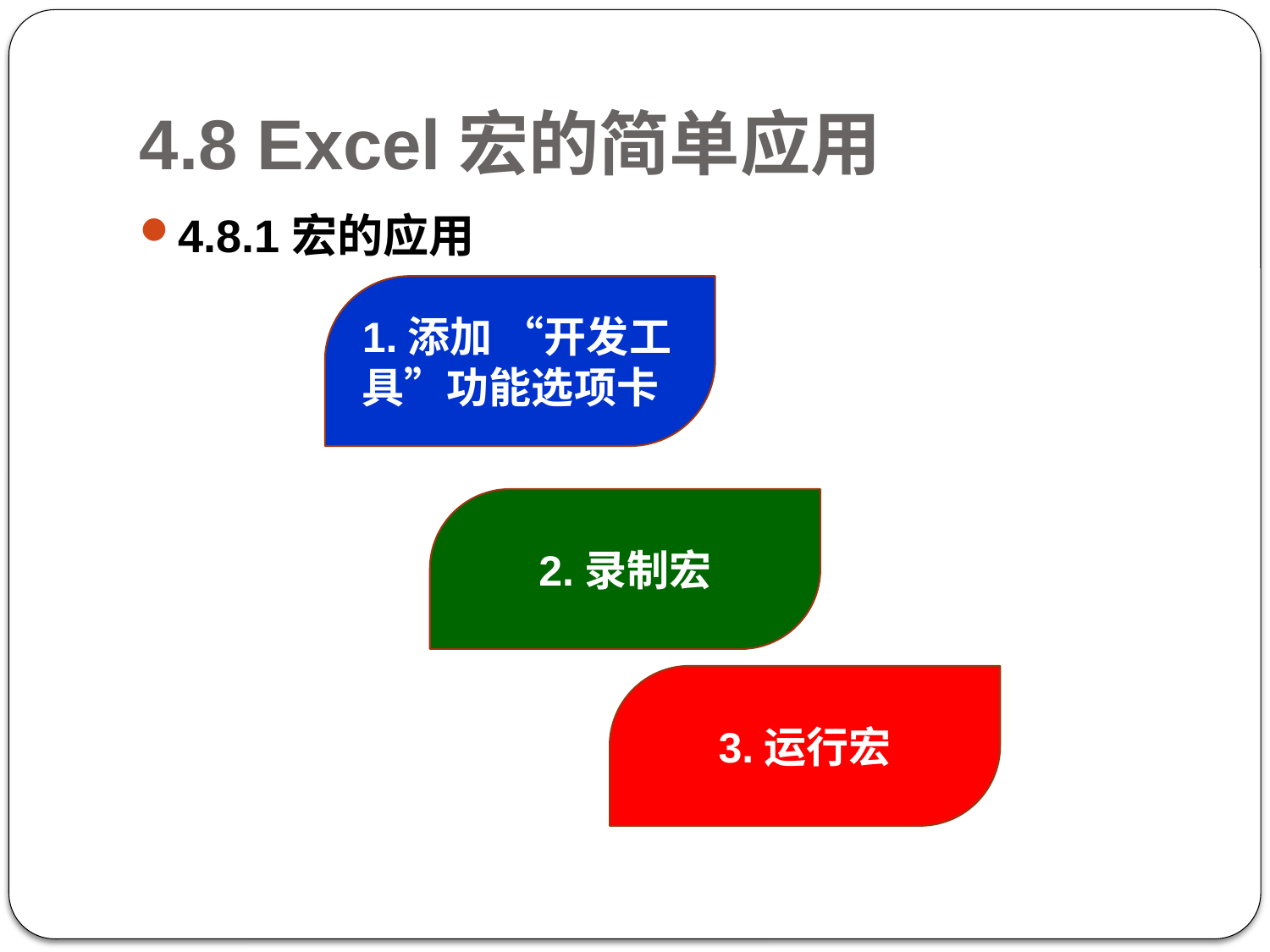

# 4.8 Excel宏的简单应用
4.8.1宏的应用

1.添加 “开发工具”功能选项卡
2.录制宏
3.运行宏